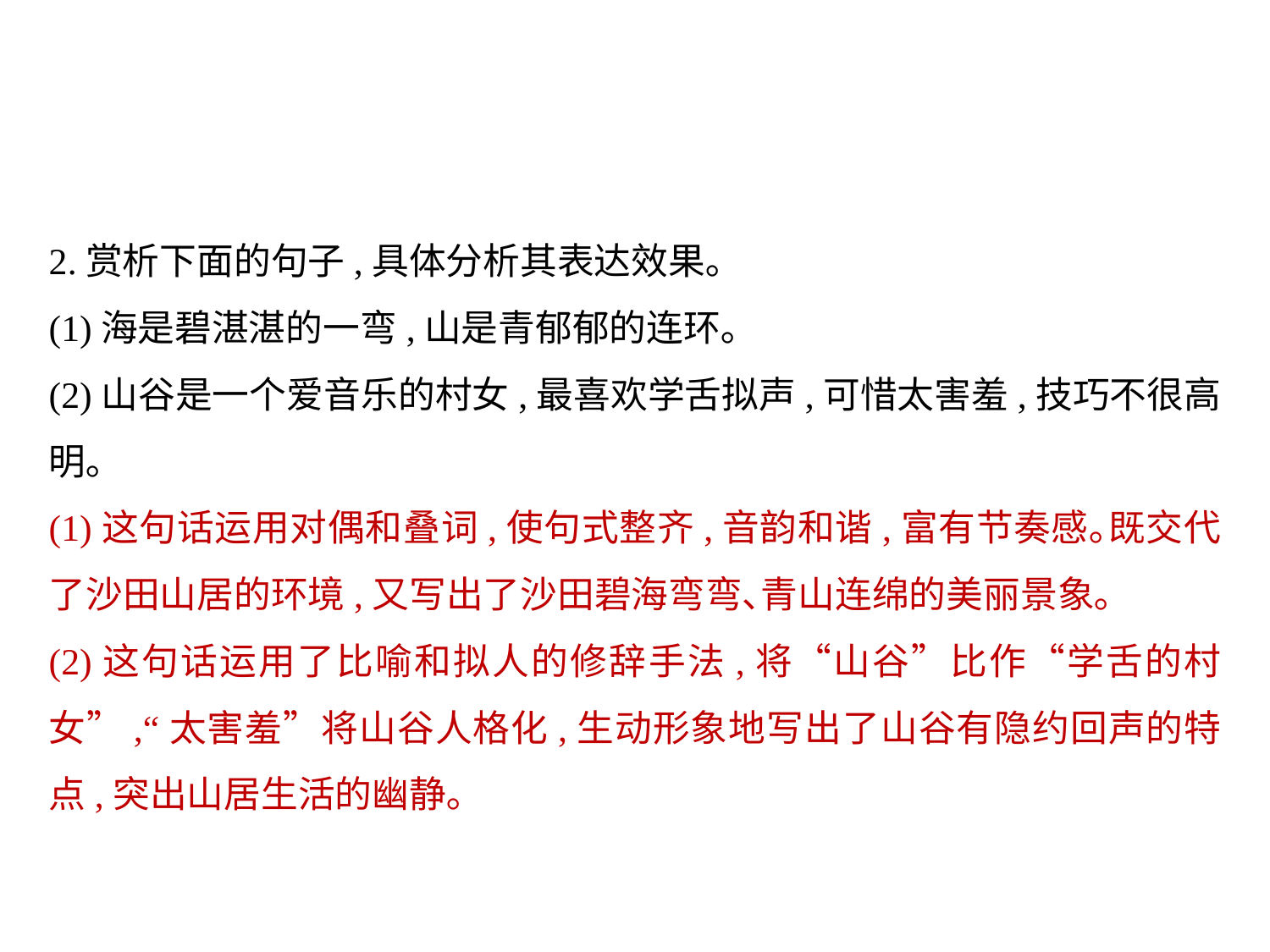

2.赏析下面的句子,具体分析其表达效果｡
(1)海是碧湛湛的一弯,山是青郁郁的连环｡
(2)山谷是一个爱音乐的村女,最喜欢学舌拟声,可惜太害羞,技巧不很高明｡
(1)这句话运用对偶和叠词,使句式整齐,音韵和谐,富有节奏感｡既交代了沙田山居的环境,又写出了沙田碧海弯弯､青山连绵的美丽景象｡
(2)这句话运用了比喻和拟人的修辞手法,将“山谷”比作“学舌的村女”,“太害羞”将山谷人格化,生动形象地写出了山谷有隐约回声的特点,突出山居生活的幽静｡